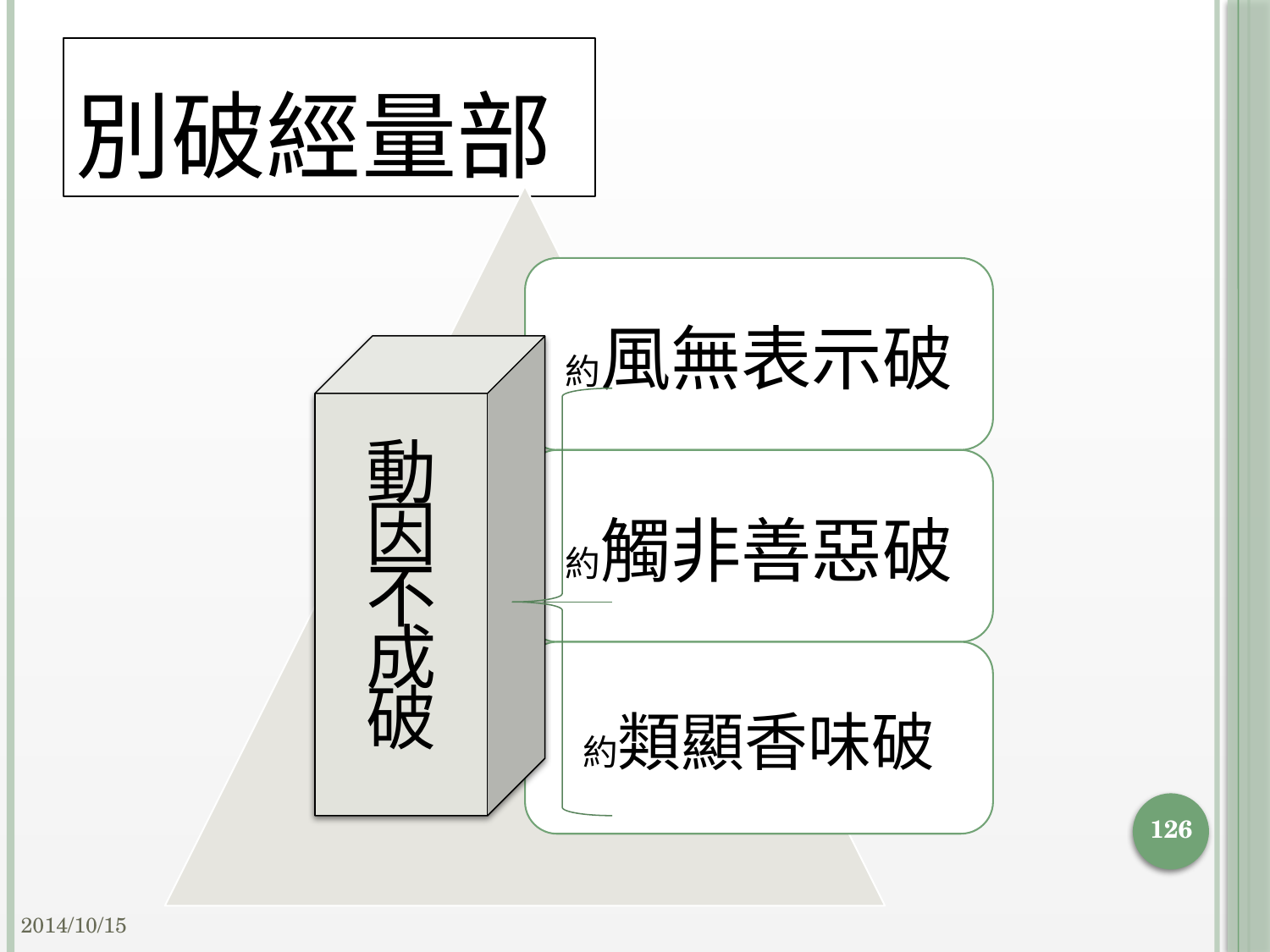

# 別破經量部
約類顯香味破
動
因
不
成
破

126
2014/10/15